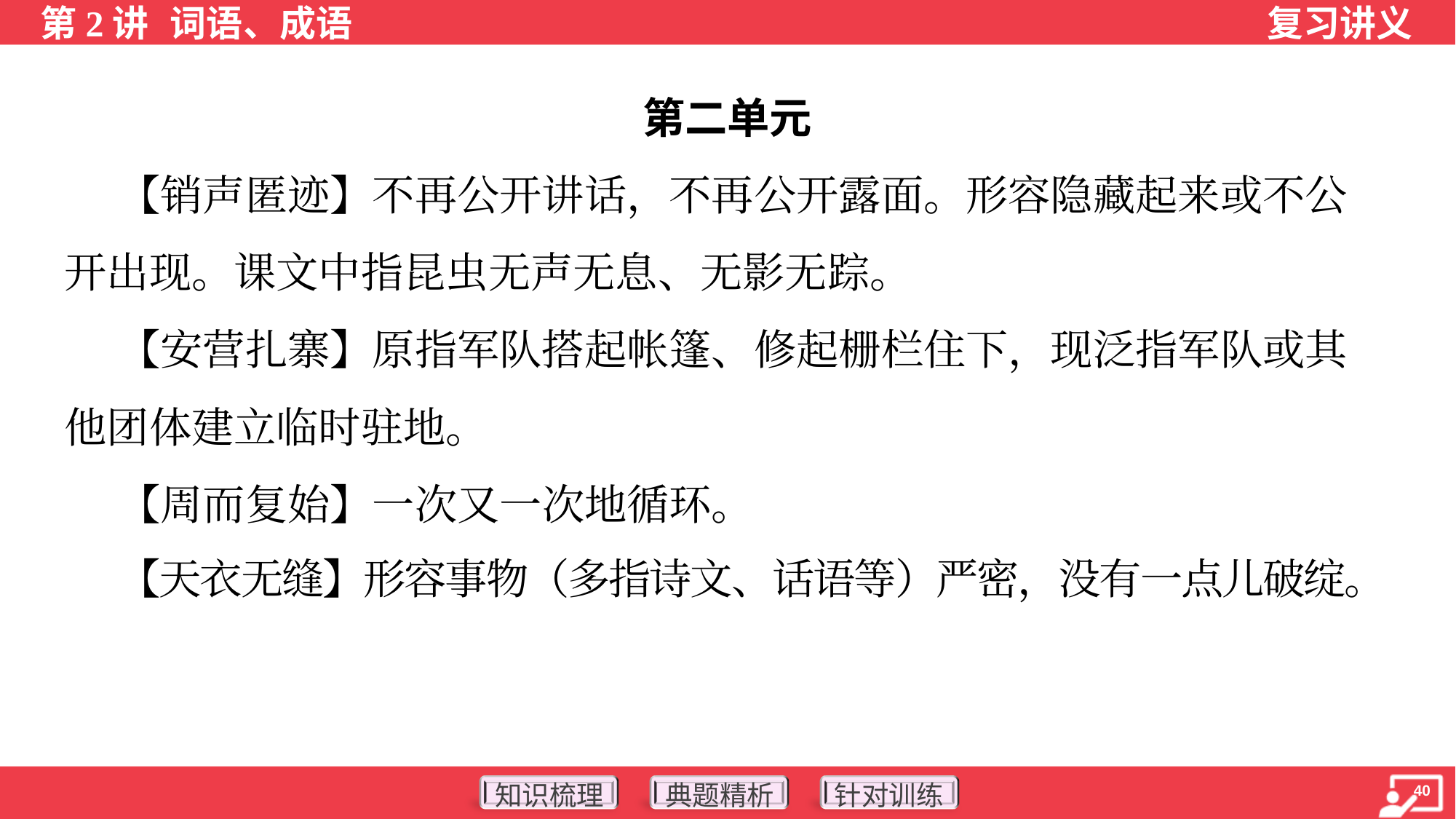

第二单元
    【销声匿迹】不再公开讲话，不再公开露面。形容隐藏起来或不公
开出现。课文中指昆虫无声无息、无影无踪。
    【安营扎寨】原指军队搭起帐篷、修起栅栏住下，现泛指军队或其
他团体建立临时驻地。
    【周而复始】一次又一次地循环。
    【天衣无缝】形容事物（多指诗文、话语等）严密，没有一点儿破绽。